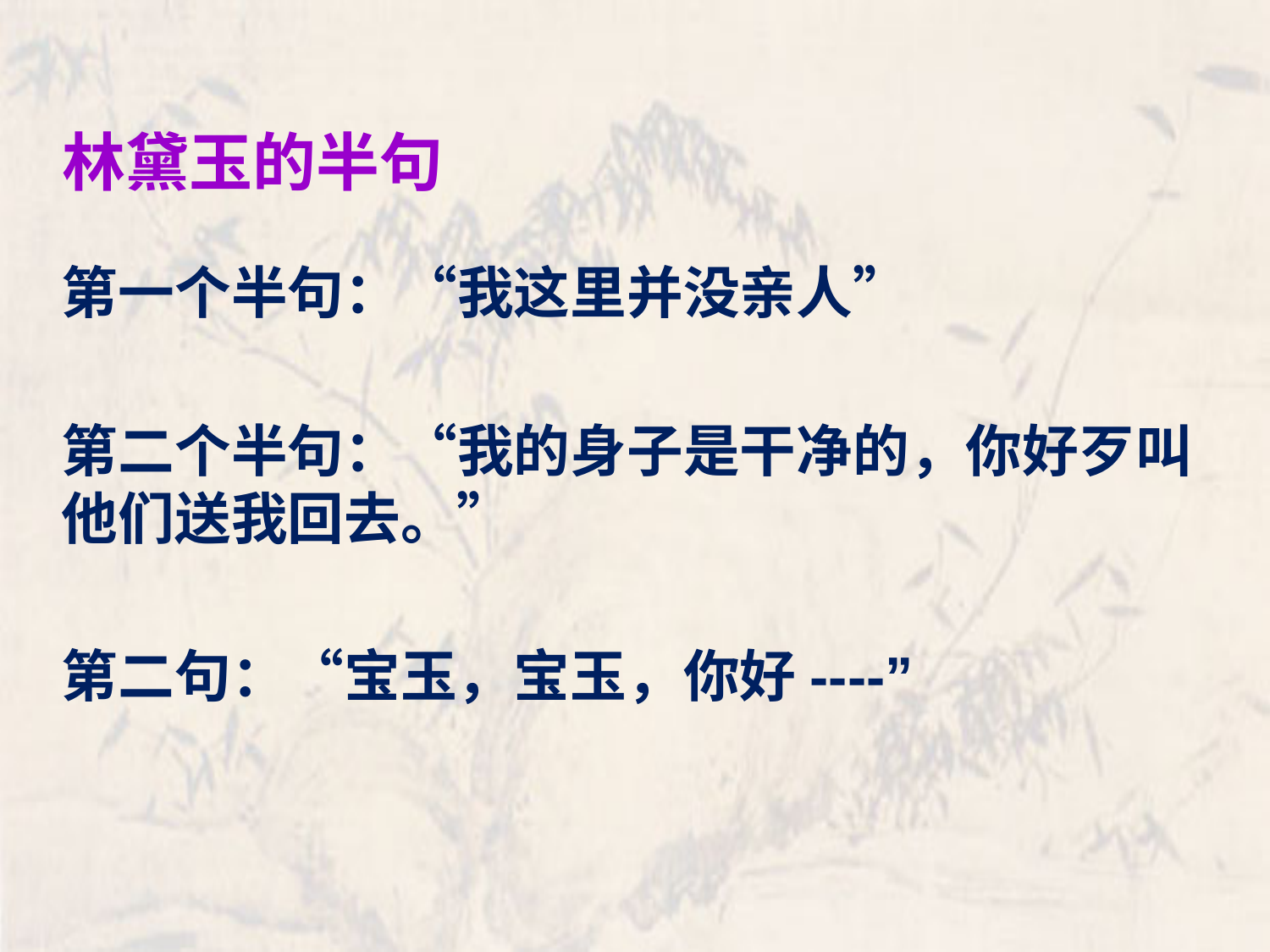

林黛玉的半句
第一个半句：“我这里并没亲人”

第二个半句：“我的身子是干净的，你好歹叫他们送我回去。”

第二句：“宝玉，宝玉，你好----”